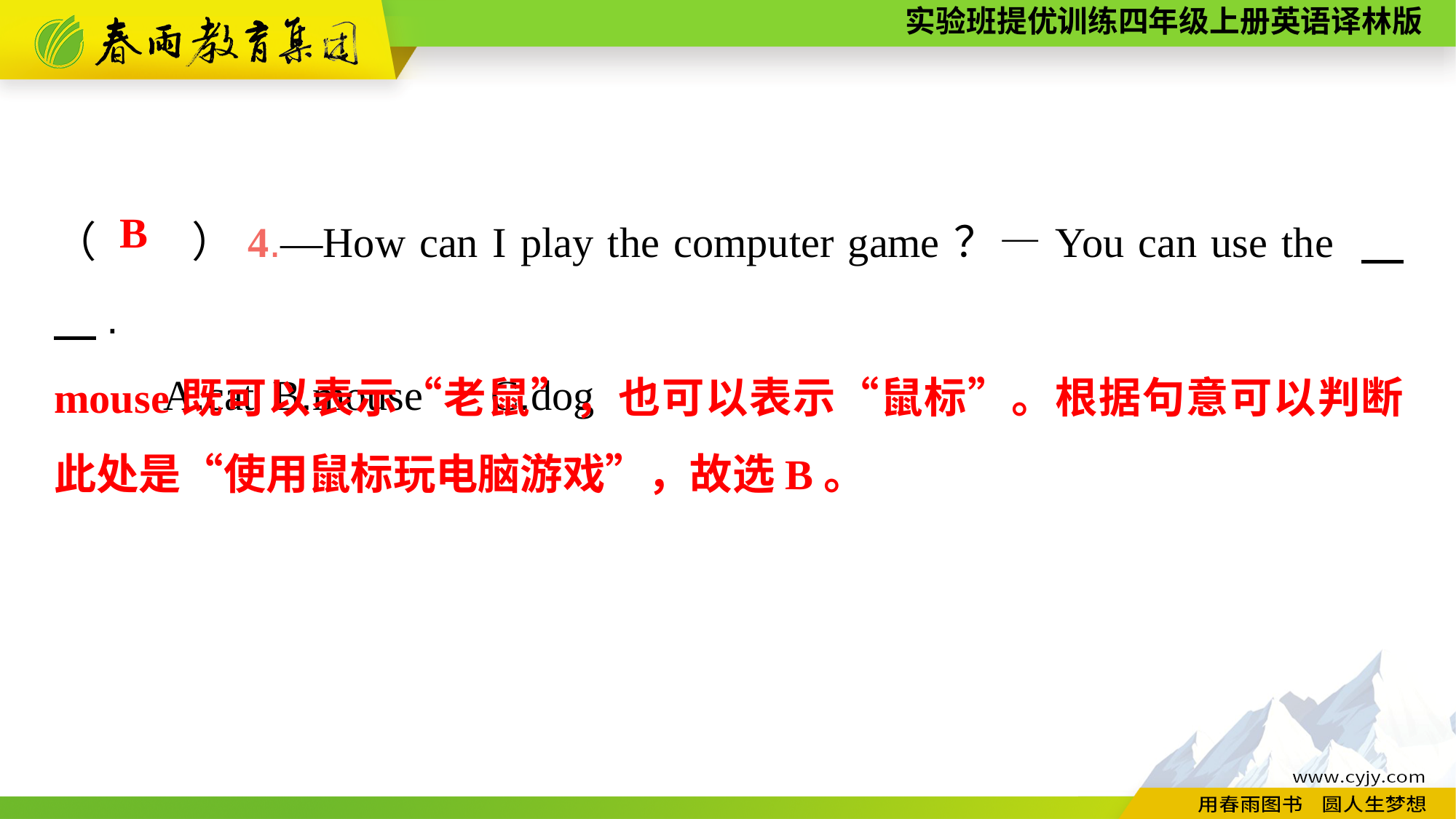

（　　）4.—How can I play the computer game？—You can use the 　　.
	A.cat	B.mouse	C.dog
B
mouse既可以表示“老鼠”，也可以表示“鼠标”。根据句意可以判断此处是“使用鼠标玩电脑游戏”，故选B。